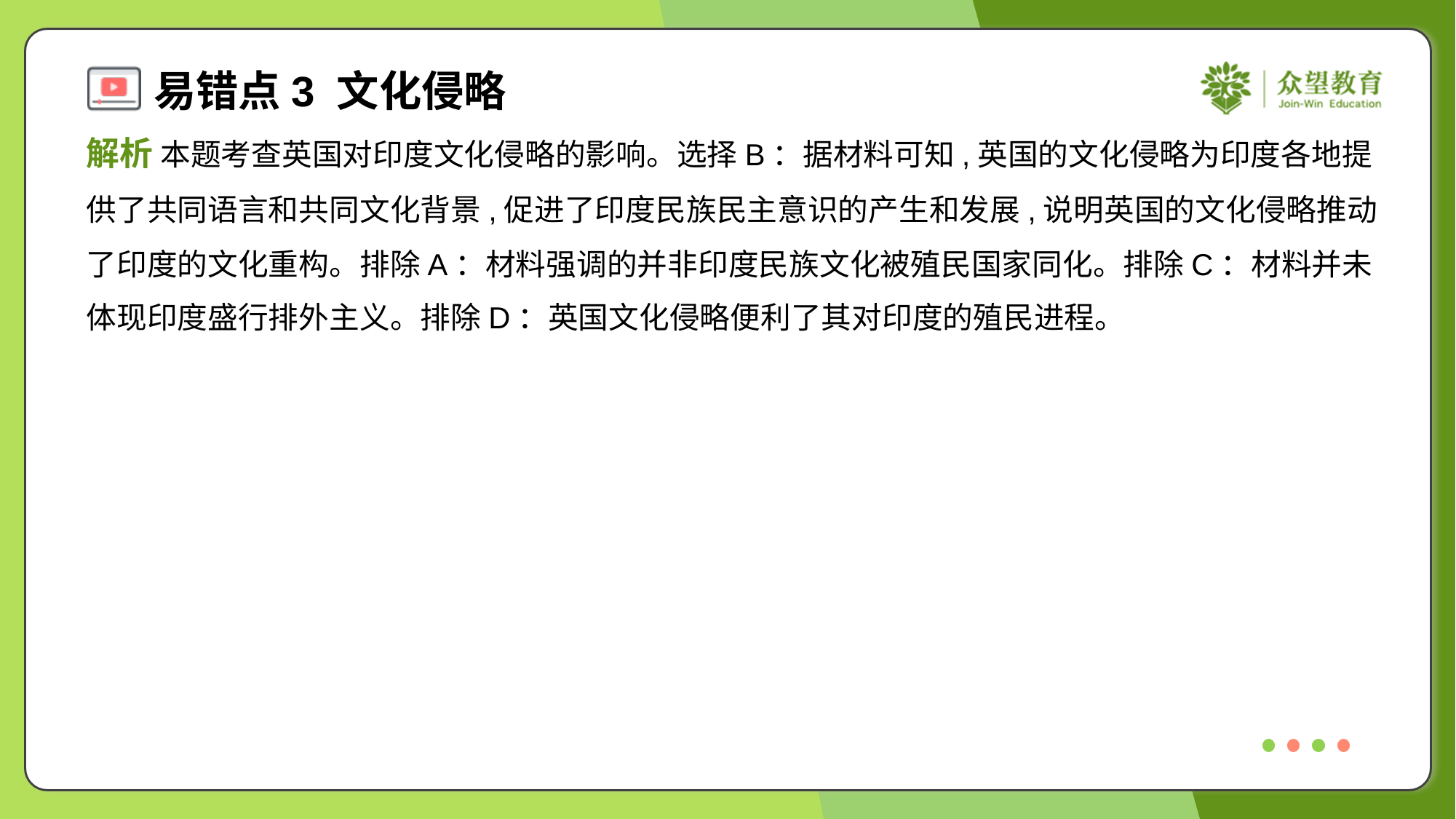

解析 本题考查英国对印度文化侵略的影响。选择B：据材料可知,英国的文化侵略为印度各地提
供了共同语言和共同文化背景,促进了印度民族民主意识的产生和发展,说明英国的文化侵略推动
了印度的文化重构。排除A：材料强调的并非印度民族文化被殖民国家同化。排除C：材料并未
体现印度盛行排外主义。排除D：英国文化侵略便利了其对印度的殖民进程。